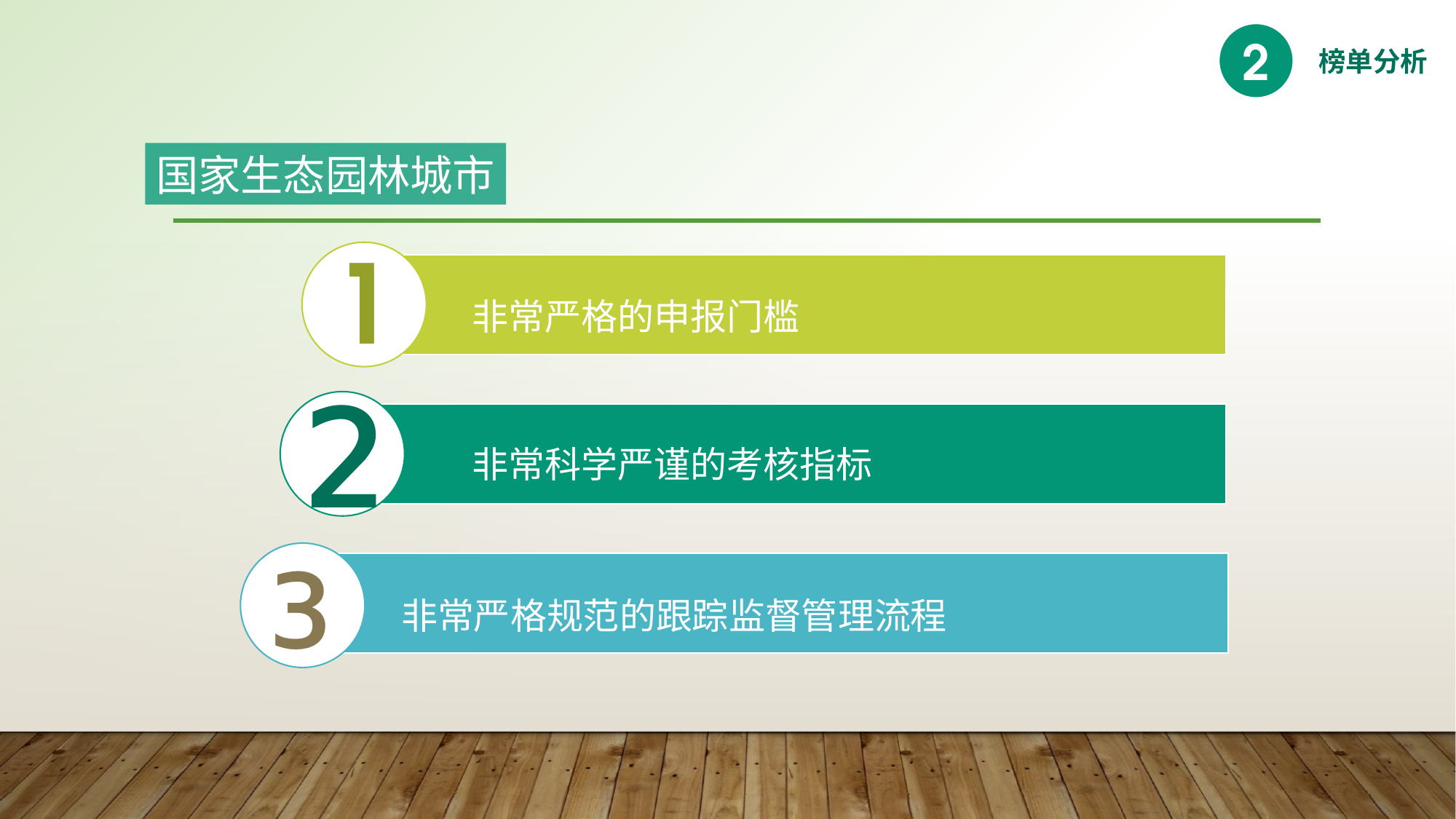

2
榜单分析
国家生态园林城市
1

非常严格的申报门槛
2

非常科学严谨的考核指标
3

非常严格规范的跟踪监督管理流程